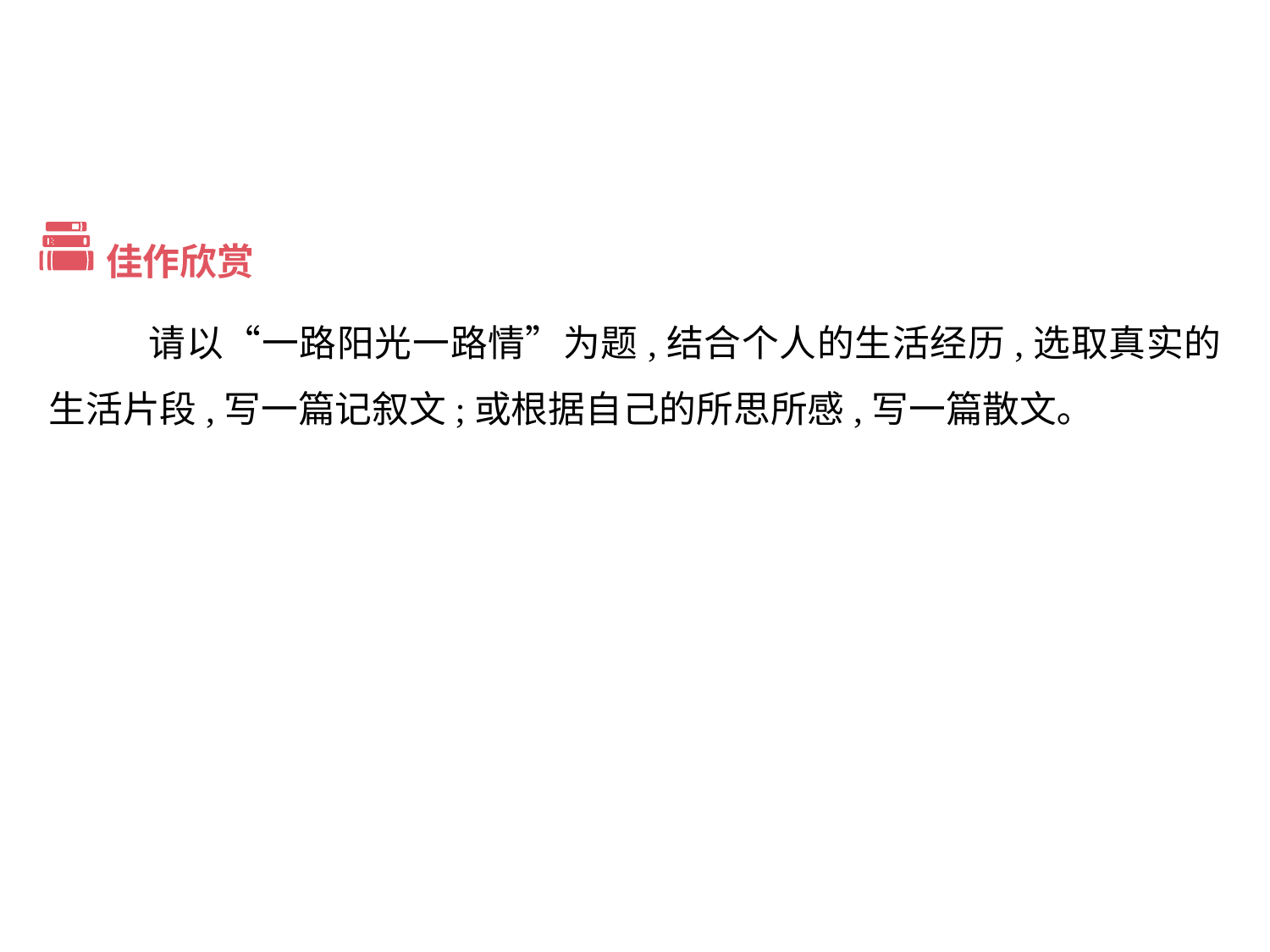

佳作欣赏

请以“一路阳光一路情”为题,结合个人的生活经历,选取真实的生活片段,写一篇记叙文;或根据自己的所思所感,写一篇散文｡